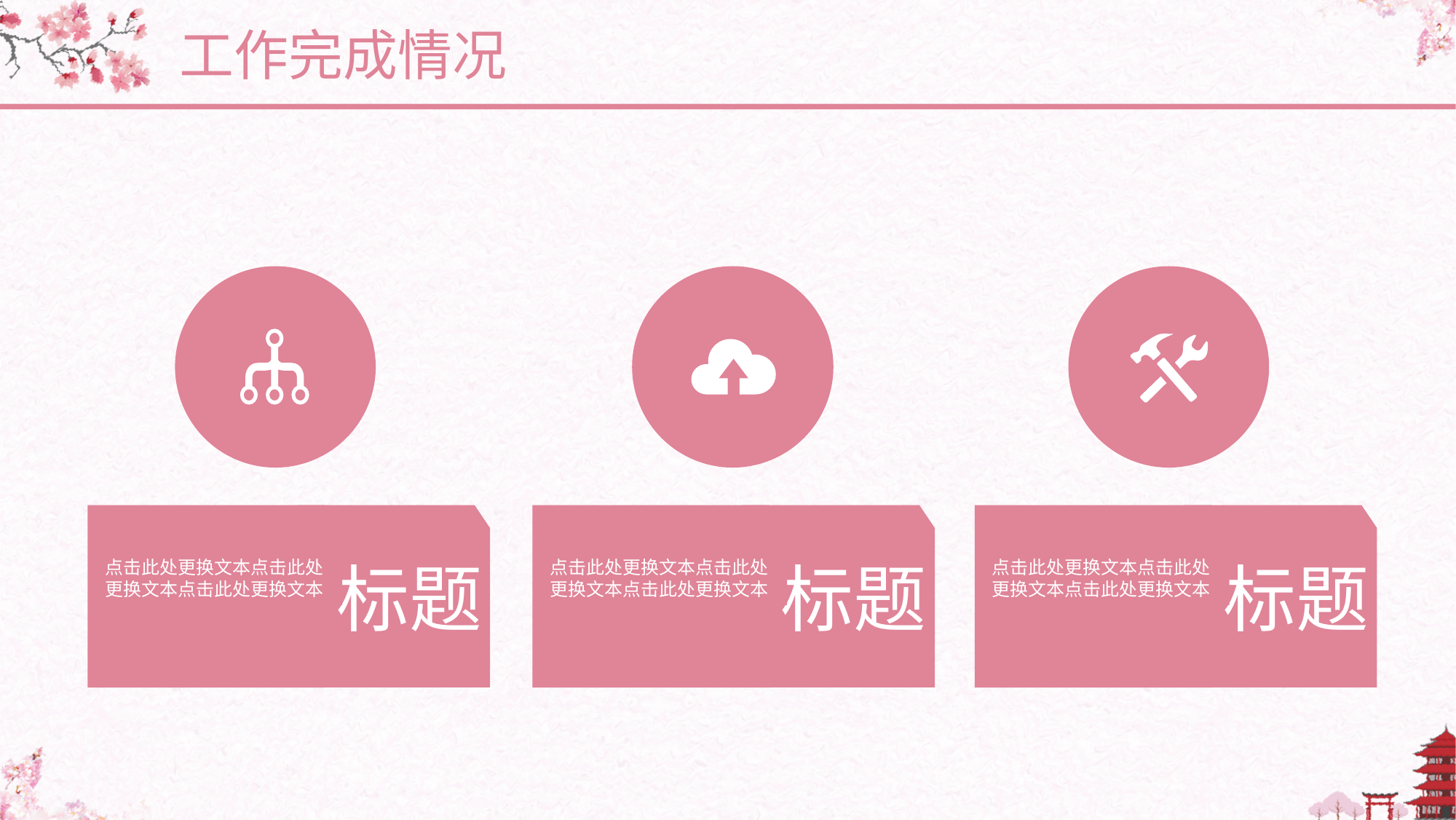

工作完成情况

标题
点击此处更换文本点击此处更换文本点击此处更换文本

标题
点击此处更换文本点击此处更换文本点击此处更换文本

标题
点击此处更换文本点击此处更换文本点击此处更换文本